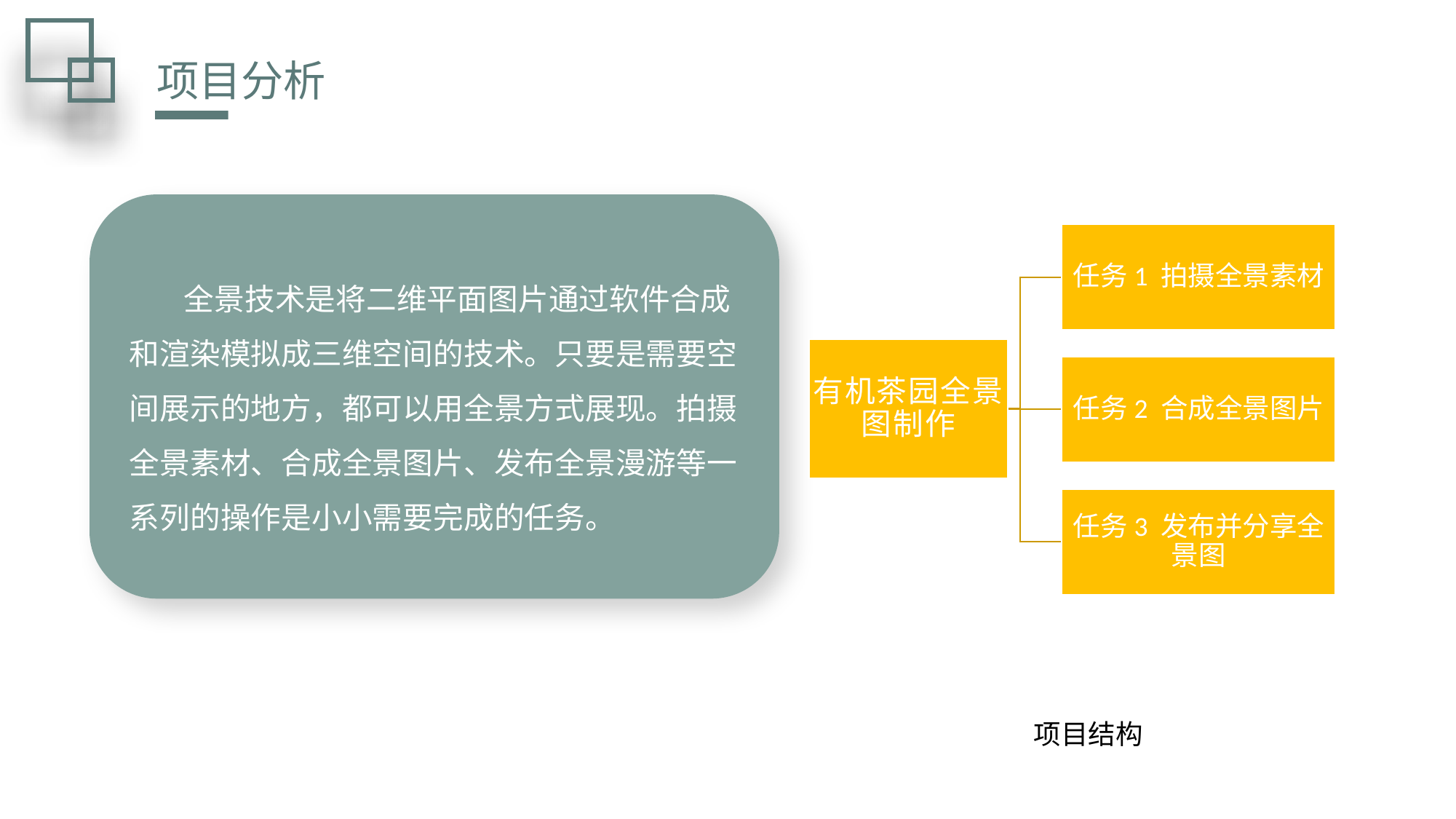

项目分析

有机茶园全景图制作
任务1 拍摄全景素材
任务2 合成全景图片
任务3 发布并分享全景图

全景技术是将二维平面图片通过软件合成和渲染模拟成三维空间的技术。只要是需要空间展示的地方，都可以用全景方式展现。拍摄全景素材、合成全景图片、发布全景漫游等一系列的操作是小小需要完成的任务。
项目结构